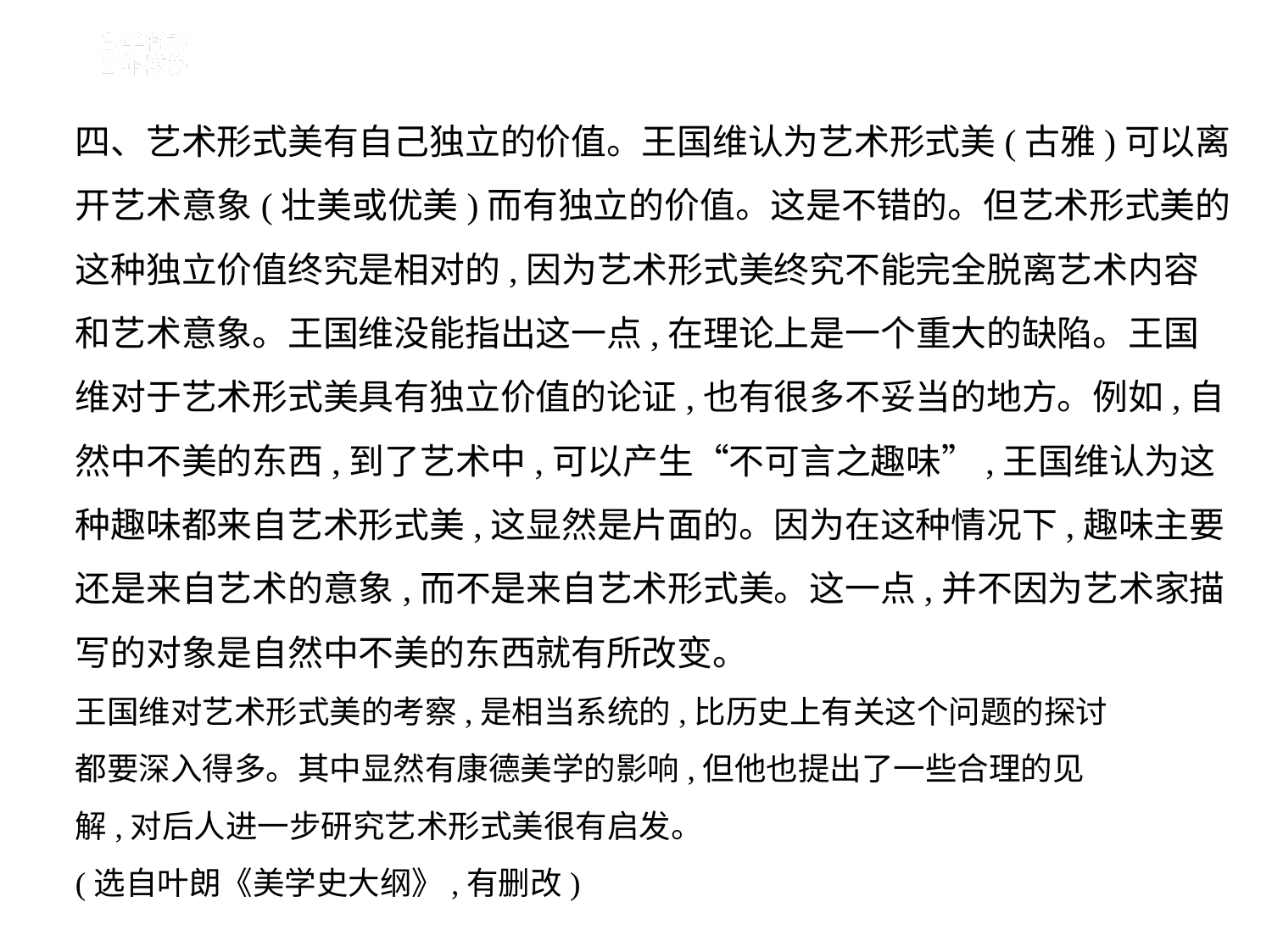

四、艺术形式美有自己独立的价值。王国维认为艺术形式美(古雅)可以离
开艺术意象(壮美或优美)而有独立的价值。这是不错的。但艺术形式美的
这种独立价值终究是相对的,因为艺术形式美终究不能完全脱离艺术内容
和艺术意象。王国维没能指出这一点,在理论上是一个重大的缺陷。王国
维对于艺术形式美具有独立价值的论证,也有很多不妥当的地方。例如,自
然中不美的东西,到了艺术中,可以产生“不可言之趣味”,王国维认为这
种趣味都来自艺术形式美,这显然是片面的。因为在这种情况下,趣味主要
还是来自艺术的意象,而不是来自艺术形式美。这一点,并不因为艺术家描
写的对象是自然中不美的东西就有所改变。
王国维对艺术形式美的考察,是相当系统的,比历史上有关这个问题的探讨
都要深入得多。其中显然有康德美学的影响,但他也提出了一些合理的见
解,对后人进一步研究艺术形式美很有启发。
(选自叶朗《美学史大纲》,有删改)